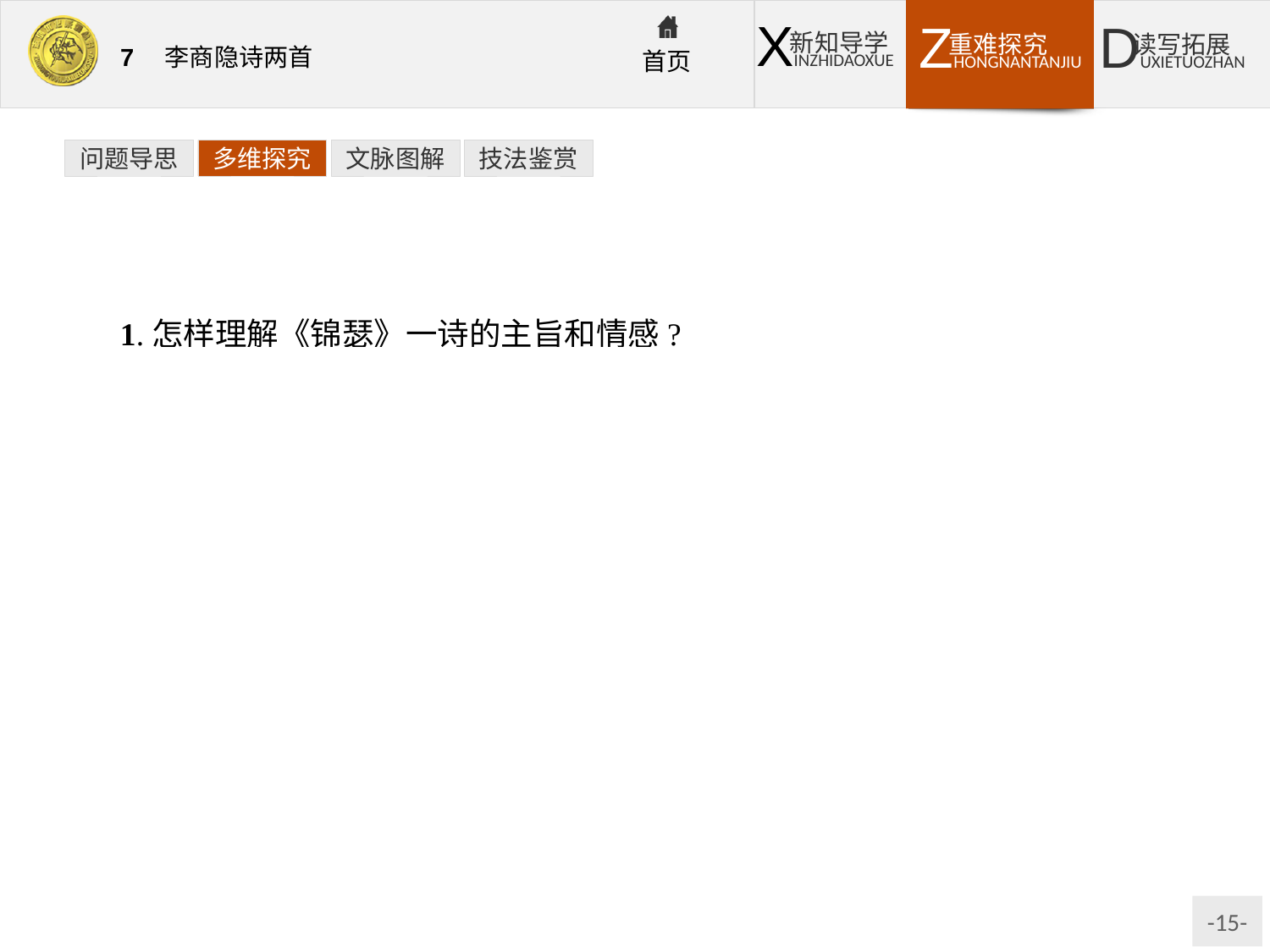

问题导思
多维探究
文脉图解
技法鉴赏
1.怎样理解《锦瑟》一诗的主旨和情感?
提示:《锦瑟》一诗,境界扑朔迷离,情感深长绵藐。有很多学者把它当作政治诗来读,并从诗人的经历中寻找蛛丝马迹,阐幽发微。李商隐一生,是在党争的政治派别夹缝中求得生存的,受过一些大官的恩惠,也因之被另一些人排挤,有过短暂的荣光,更有过长期的失意。但他在政治上的得失悲欢,未必用这样朦胧的诗歌来表现。有人认为,《锦瑟》还是一首写恋情的诗,是一个垂暮老人回首锦瑟华年所唱出的一曲哀婉凄美的歌。其意境高远,感情真挚,可意会不可言传。